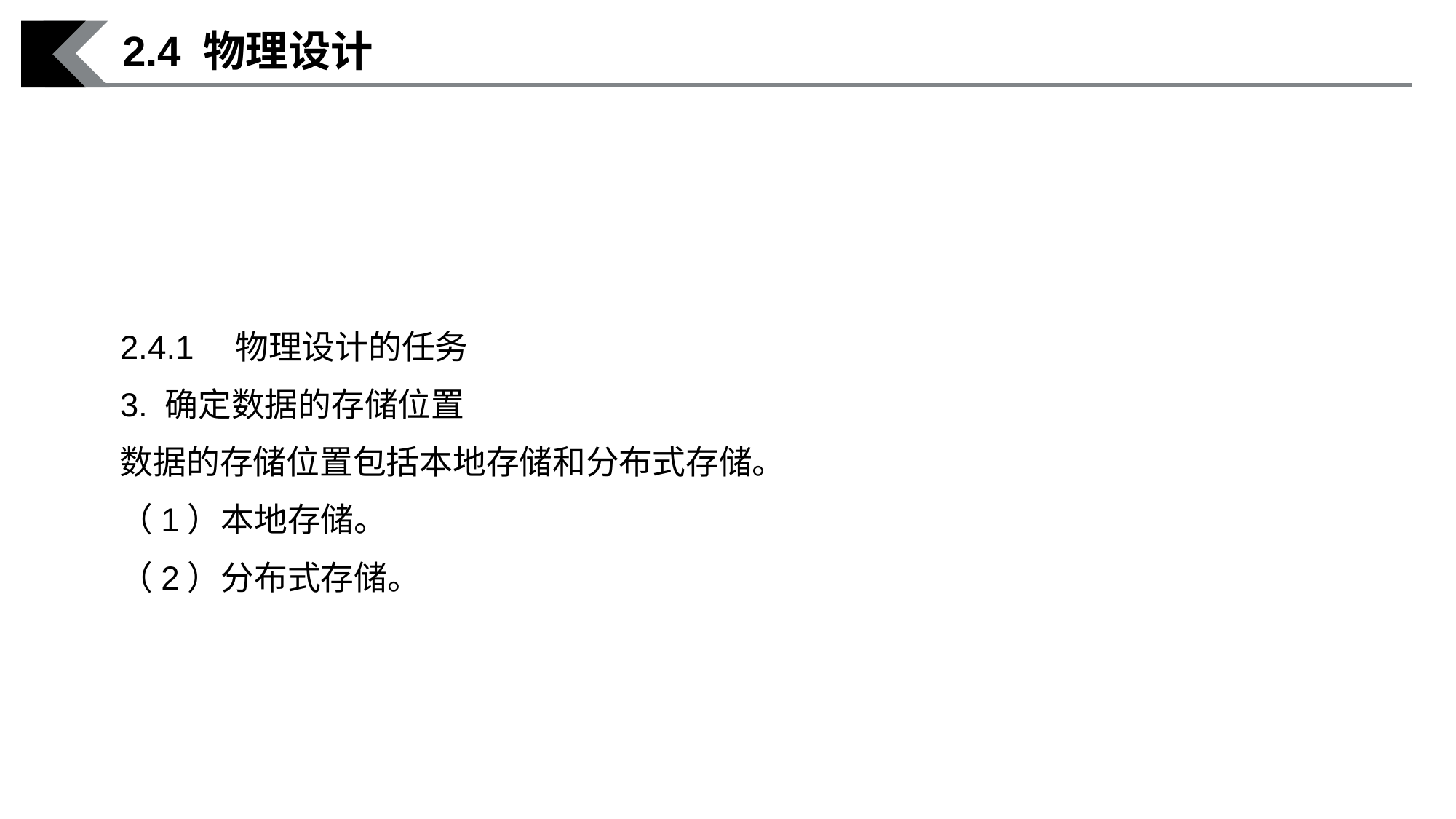

2.4 物理设计
2.4.1　物理设计的任务
3. 确定数据的存储位置
数据的存储位置包括本地存储和分布式存储。
（1）本地存储。
（2）分布式存储。